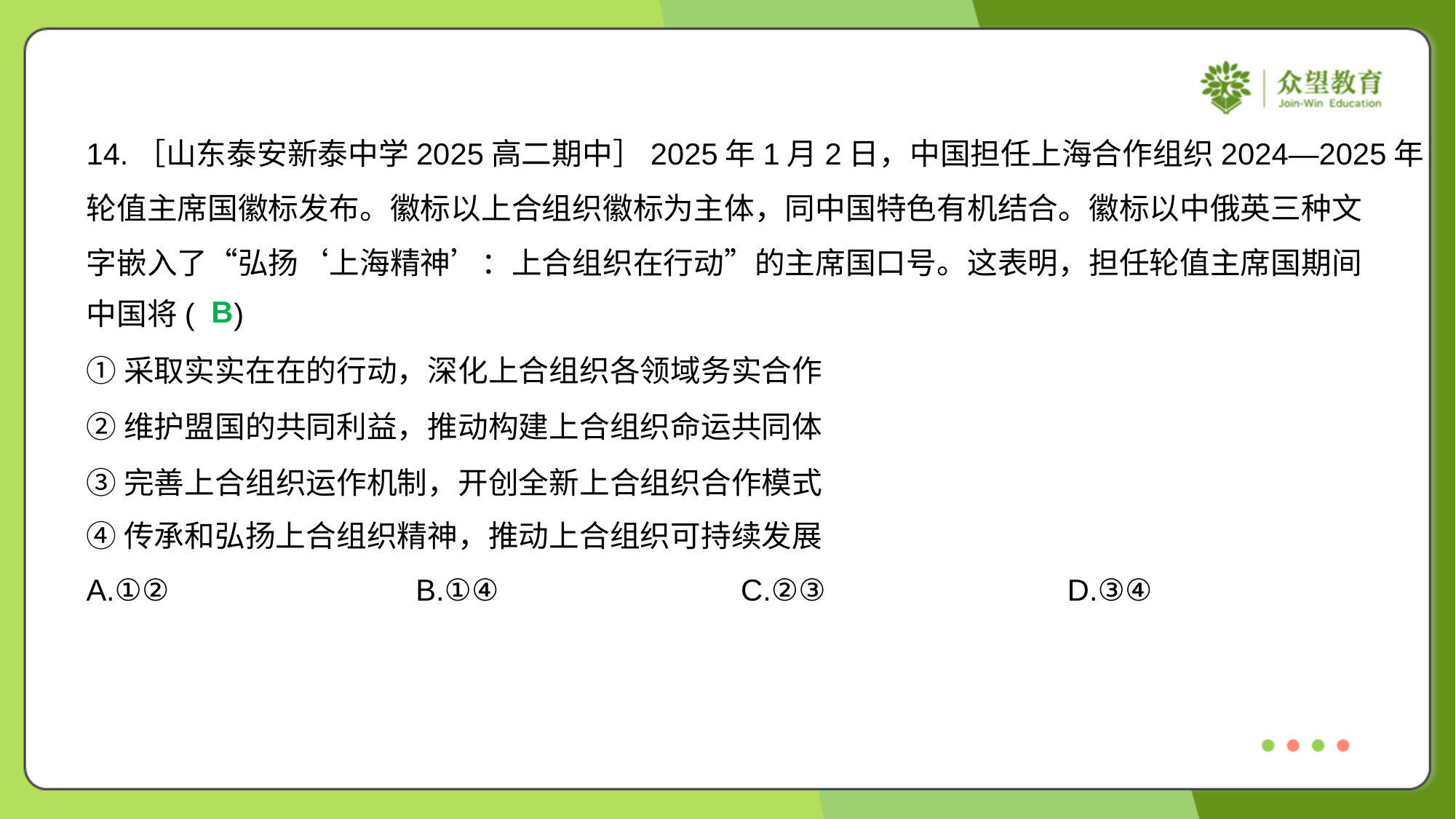

14.［山东泰安新泰中学2025高二期中］2025年1月2日，中国担任上海合作组织2024—2025年
轮值主席国徽标发布。徽标以上合组织徽标为主体，同中国特色有机结合。徽标以中俄英三种文
字嵌入了“弘扬‘上海精神’：上合组织在行动”的主席国口号。这表明，担任轮值主席国期间
中国将(     )
B
①采取实实在在的行动，深化上合组织各领域务实合作
②维护盟国的共同利益，推动构建上合组织命运共同体
③完善上合组织运作机制，开创全新上合组织合作模式
④传承和弘扬上合组织精神，推动上合组织可持续发展
A.①②	B.①④	C.②③	D.③④